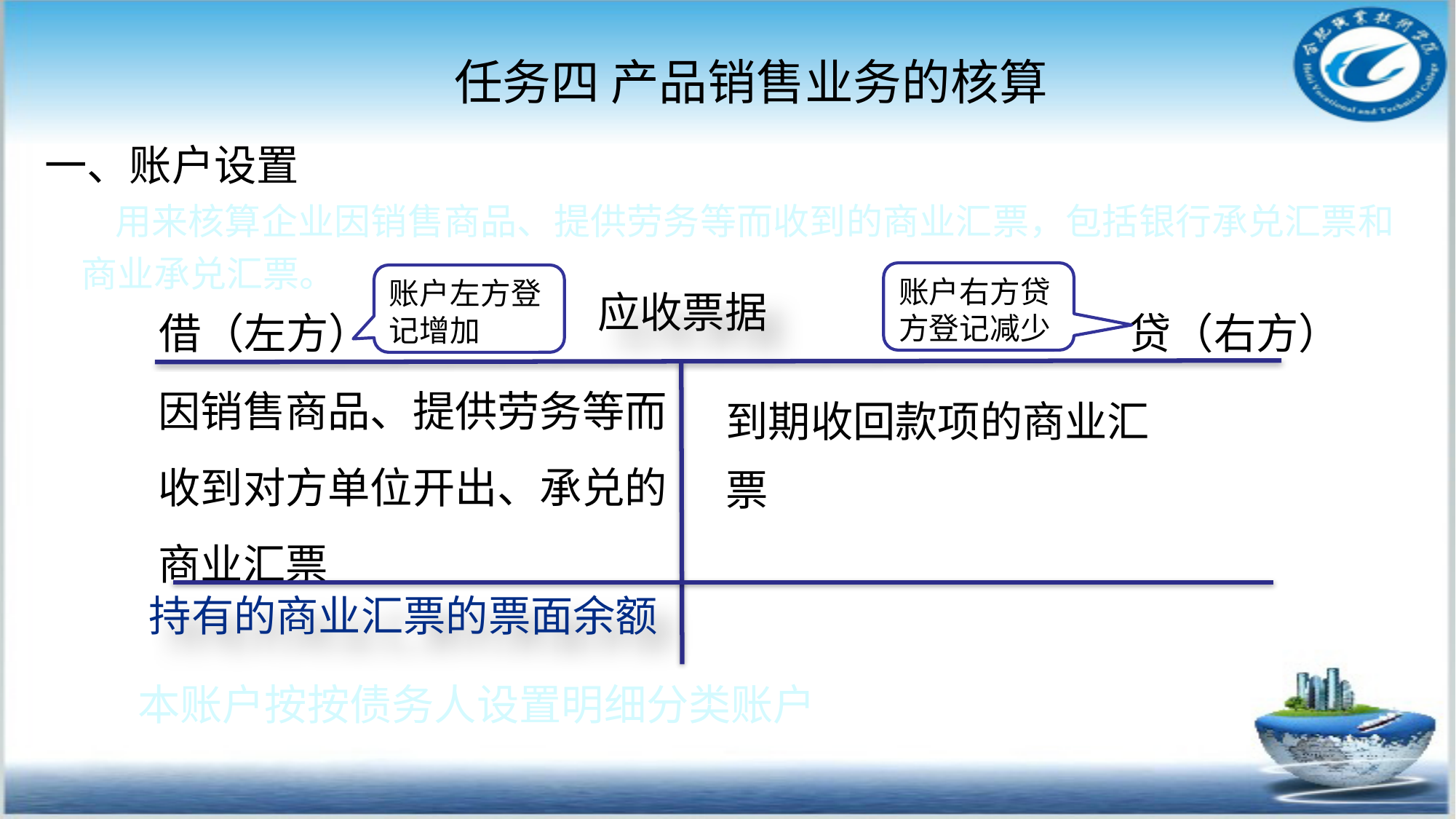

任务四 产品销售业务的核算
#
一、账户设置
   用来核算企业因销售商品、提供劳务等而收到的商业汇票，包括银行承兑汇票和商业承兑汇票。
账户右方贷方登记减少
账户左方登记增加
应收票据
借（左方）
贷（右方）
因销售商品、提供劳务等而收到对方单位开出、承兑的商业汇票
到期收回款项的商业汇票
持有的商业汇票的票面余额
本账户按按债务人设置明细分类账户